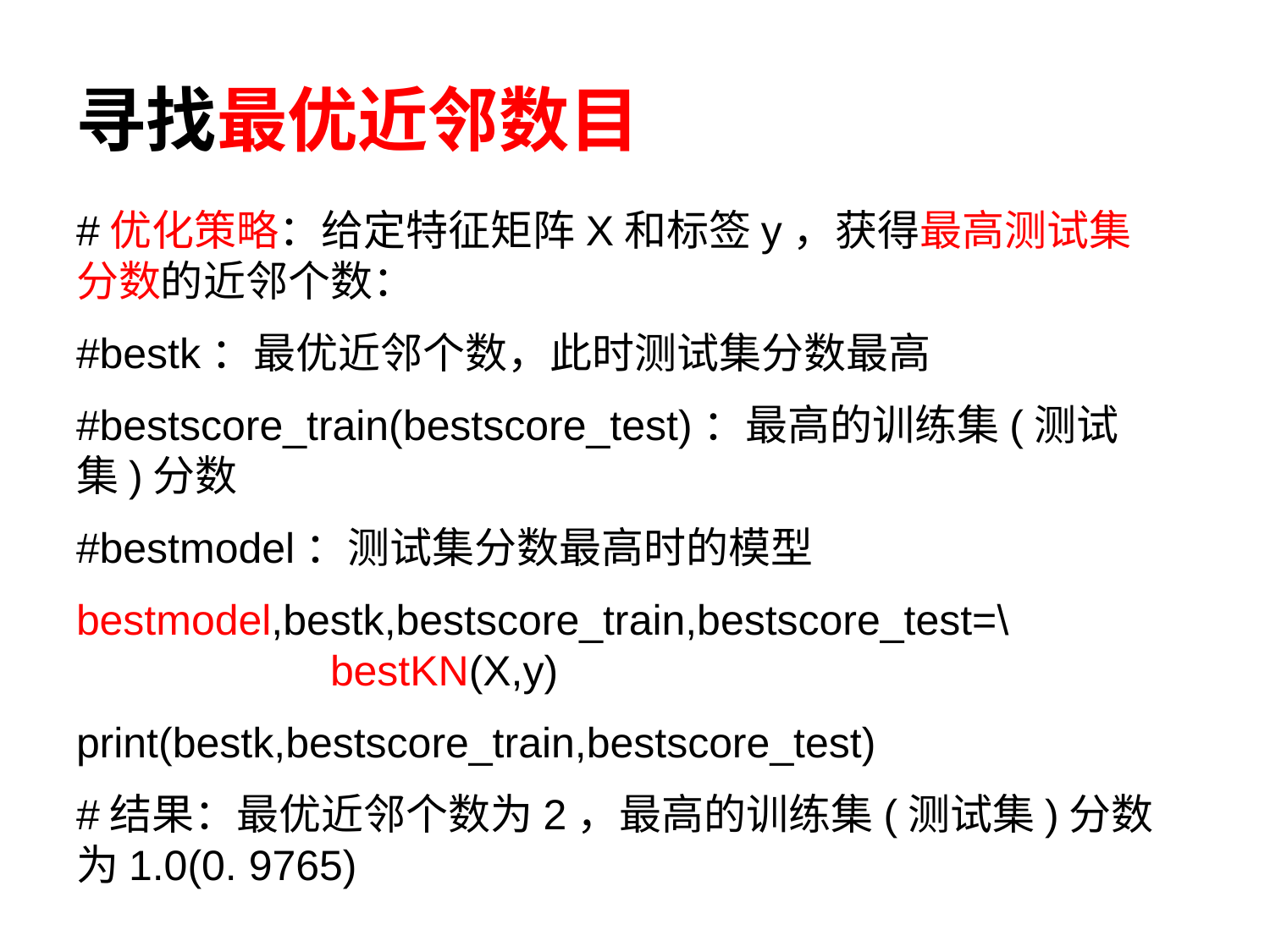

# 寻找最优近邻数目
#优化策略：给定特征矩阵X和标签y，获得最高测试集分数的近邻个数：
#bestk：最优近邻个数，此时测试集分数最高
#bestscore_train(bestscore_test)：最高的训练集(测试集)分数
#bestmodel：测试集分数最高时的模型
bestmodel,bestk,bestscore_train,bestscore_test=\ 			bestKN(X,y)
print(bestk,bestscore_train,bestscore_test)
#结果：最优近邻个数为2，最高的训练集(测试集)分数为1.0(0. 9765)